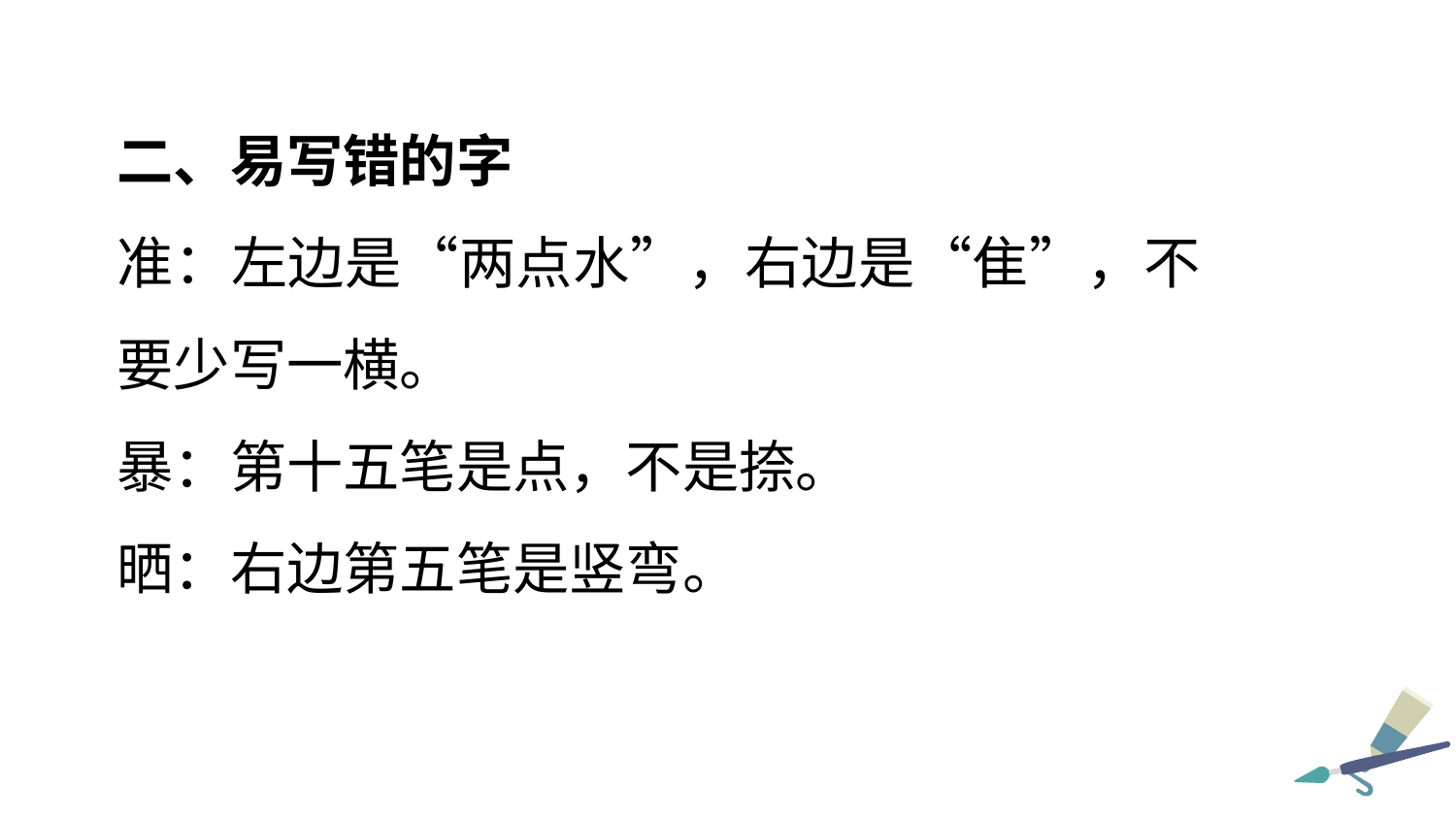

二、易写错的字
准：左边是“两点水”，右边是“隹”，不要少写一横。
暴：第十五笔是点，不是捺。
晒：右边第五笔是竖弯。